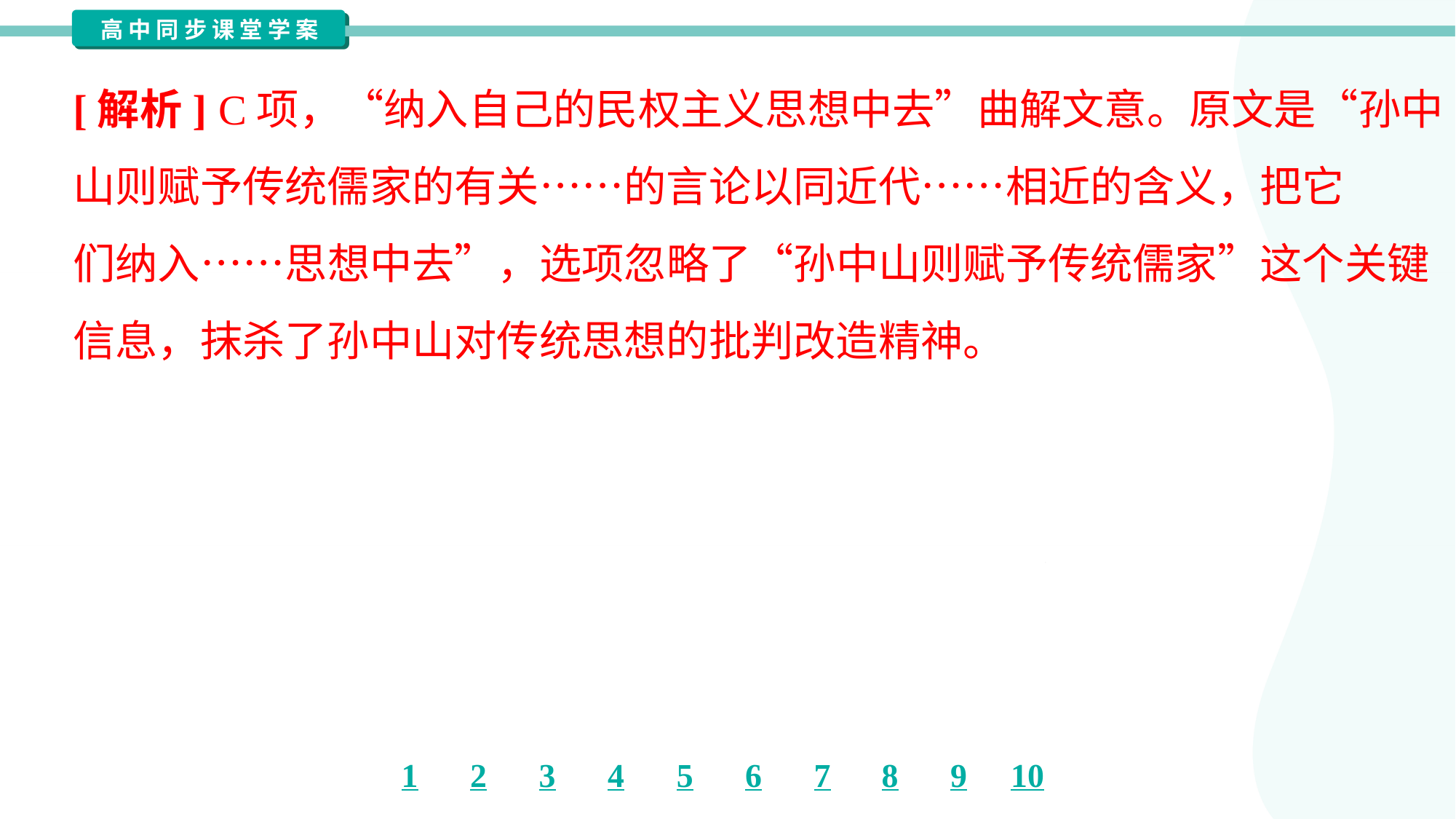

[解析] C项，“纳入自己的民权主义思想中去”曲解文意。原文是“孙中
山则赋予传统儒家的有关……的言论以同近代……相近的含义，把它
们纳入……思想中去”，选项忽略了“孙中山则赋予传统儒家”这个关键
信息，抹杀了孙中山对传统思想的批判改造精神。